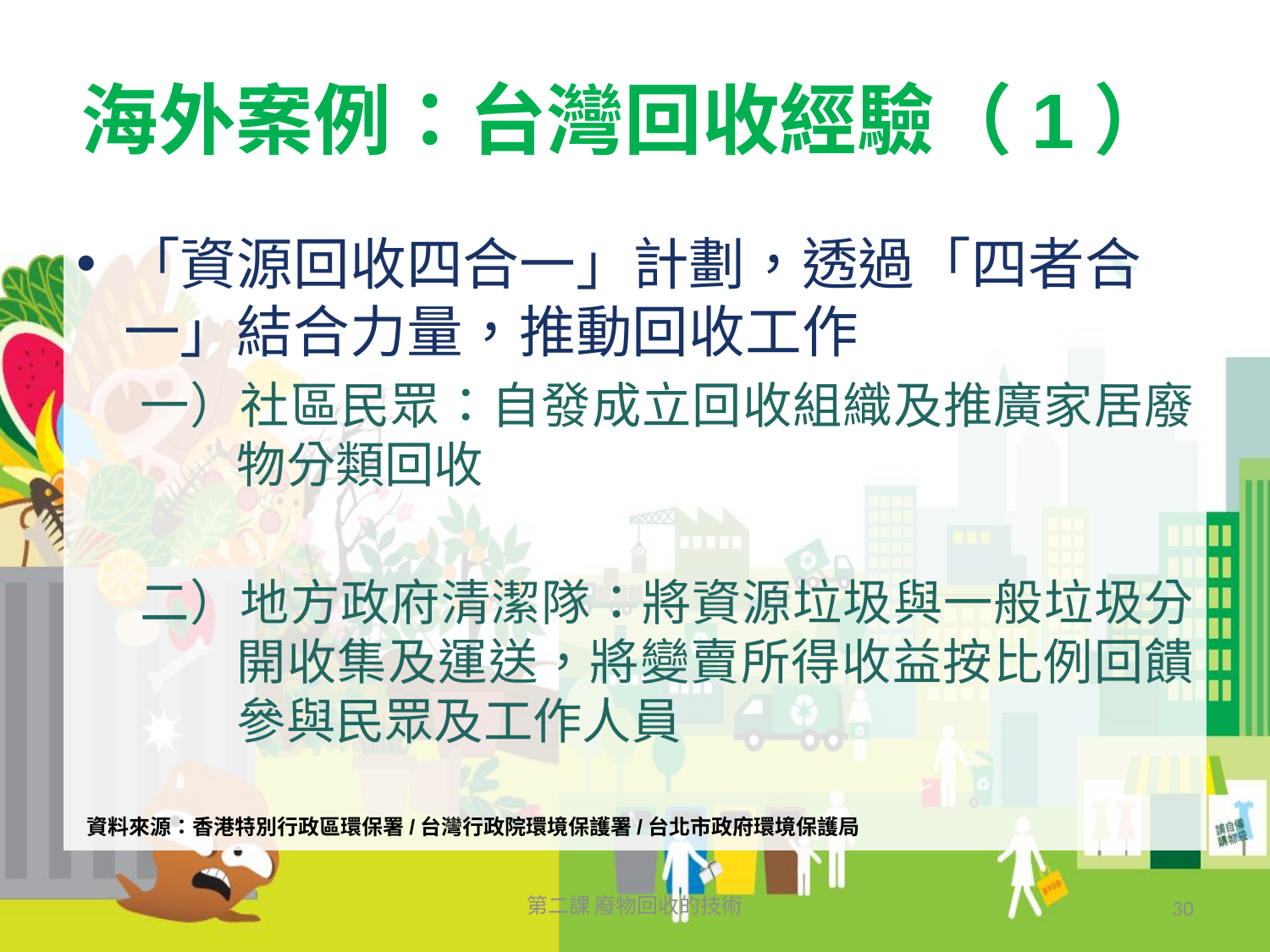

# 海外案例：台灣回收經驗（1）
「資源回收四合一」計劃，透過「四者合一」結合力量，推動回收工作
一）社區民眾：自發成立回收組織及推廣家居廢物分類回收

二）地方政府清潔隊：將資源垃圾與一般垃圾分開收集及運送，將變賣所得收益按比例回饋參與民眾及工作人員

資料來源：香港特別行政區環保署/台灣行政院環境保護署/台北市政府環境保護局
第二課 廢物回收的技術
30